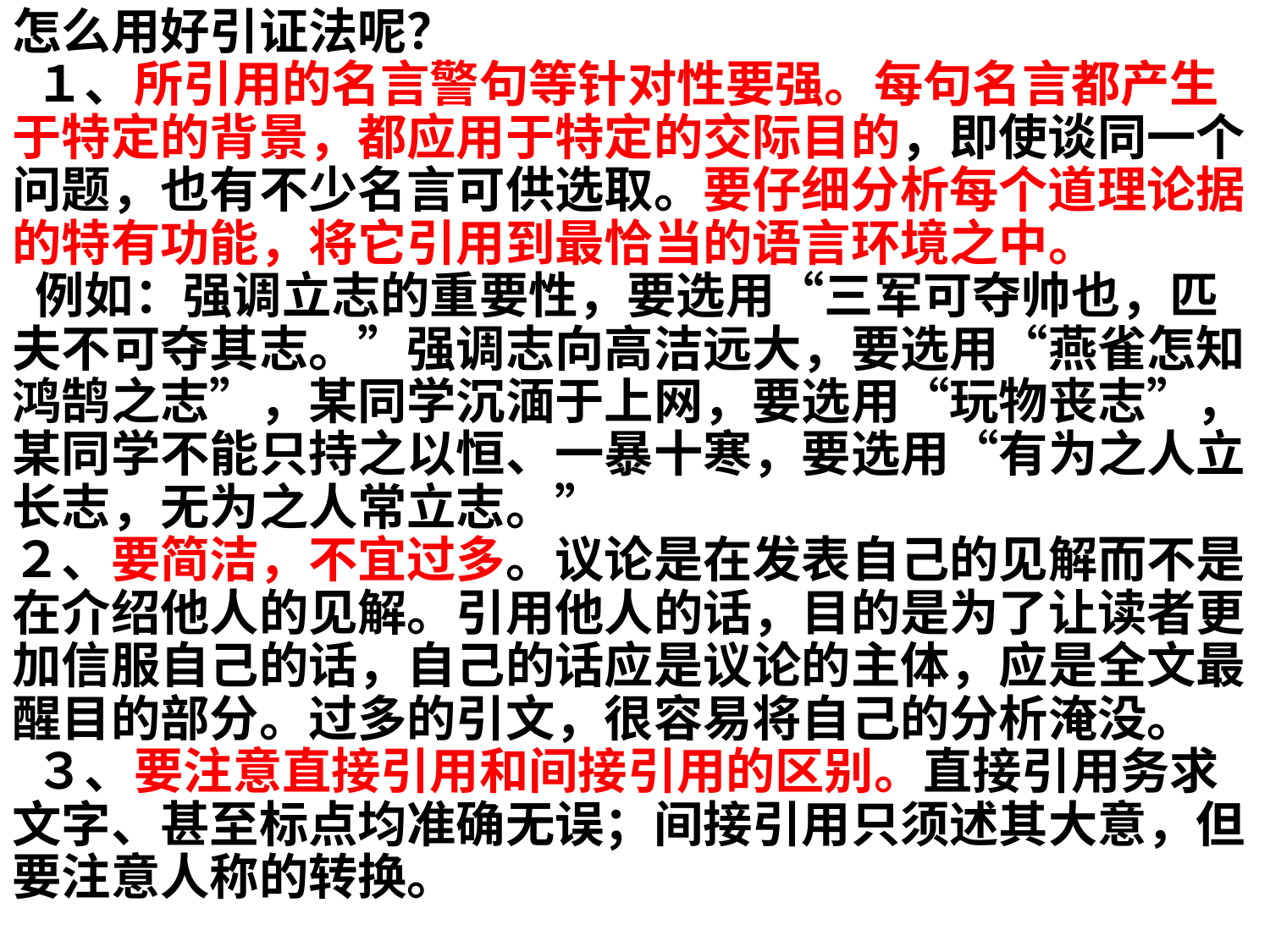

怎么用好引证法呢？
 １、所引用的名言警句等针对性要强。每句名言都产生于特定的背景，都应用于特定的交际目的，即使谈同一个问题，也有不少名言可供选取。要仔细分析每个道理论据的特有功能，将它引用到最恰当的语言环境之中。
 例如：强调立志的重要性，要选用“三军可夺帅也，匹夫不可夺其志。”强调志向高洁远大，要选用“燕雀怎知鸿鹄之志”，某同学沉湎于上网，要选用“玩物丧志”，某同学不能只持之以恒、一暴十寒，要选用“有为之人立长志，无为之人常立志。”
２、要简洁，不宜过多。议论是在发表自己的见解而不是在介绍他人的见解。引用他人的话，目的是为了让读者更加信服自己的话，自己的话应是议论的主体，应是全文最醒目的部分。过多的引文，很容易将自己的分析淹没。
 ３、要注意直接引用和间接引用的区别。直接引用务求文字、甚至标点均准确无误；间接引用只须述其大意，但要注意人称的转换。